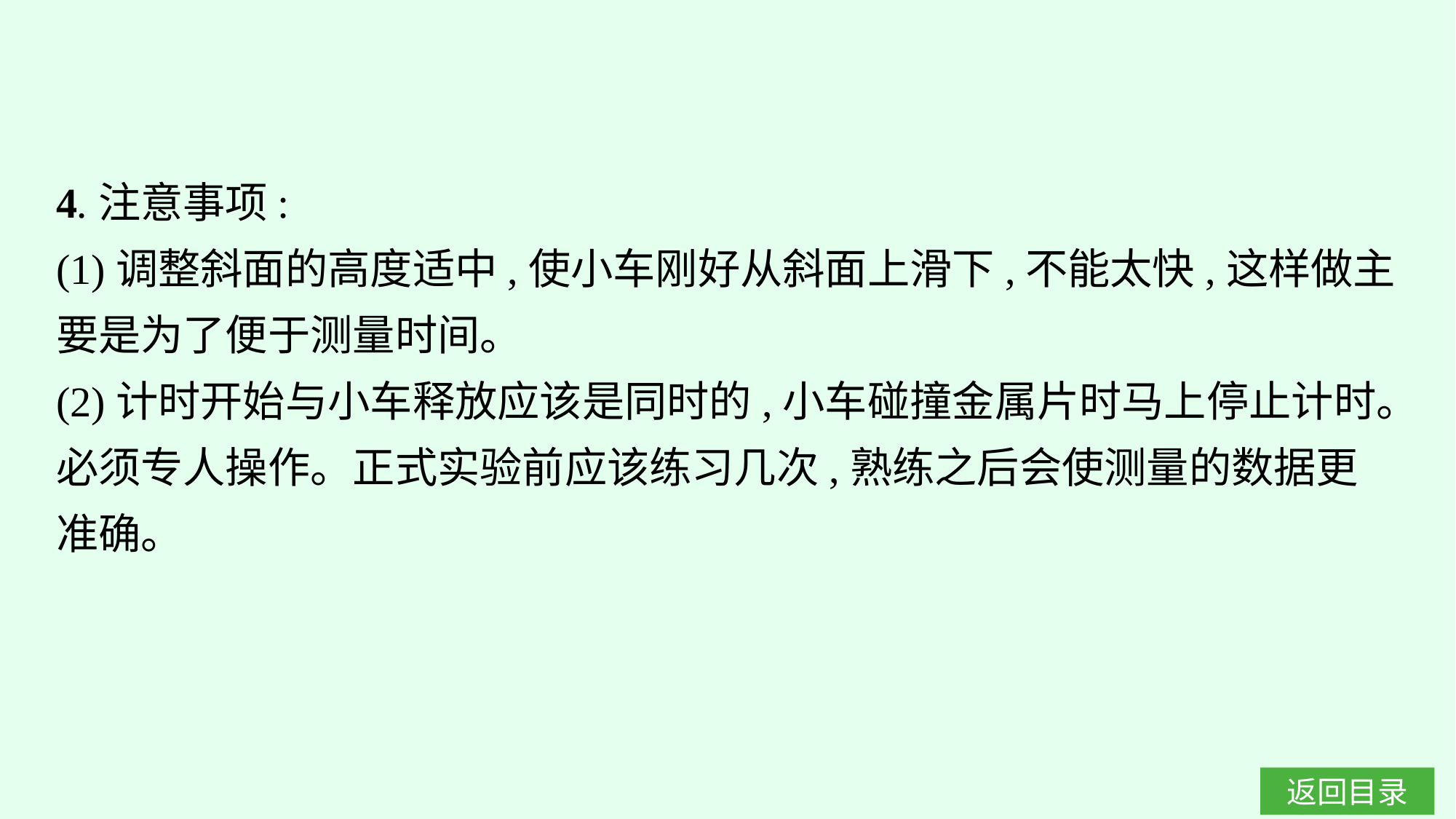

4.注意事项:
(1)调整斜面的高度适中,使小车刚好从斜面上滑下,不能太快,这样做主要是为了便于测量时间。
(2)计时开始与小车释放应该是同时的,小车碰撞金属片时马上停止计时。必须专人操作。正式实验前应该练习几次,熟练之后会使测量的数据更准确。